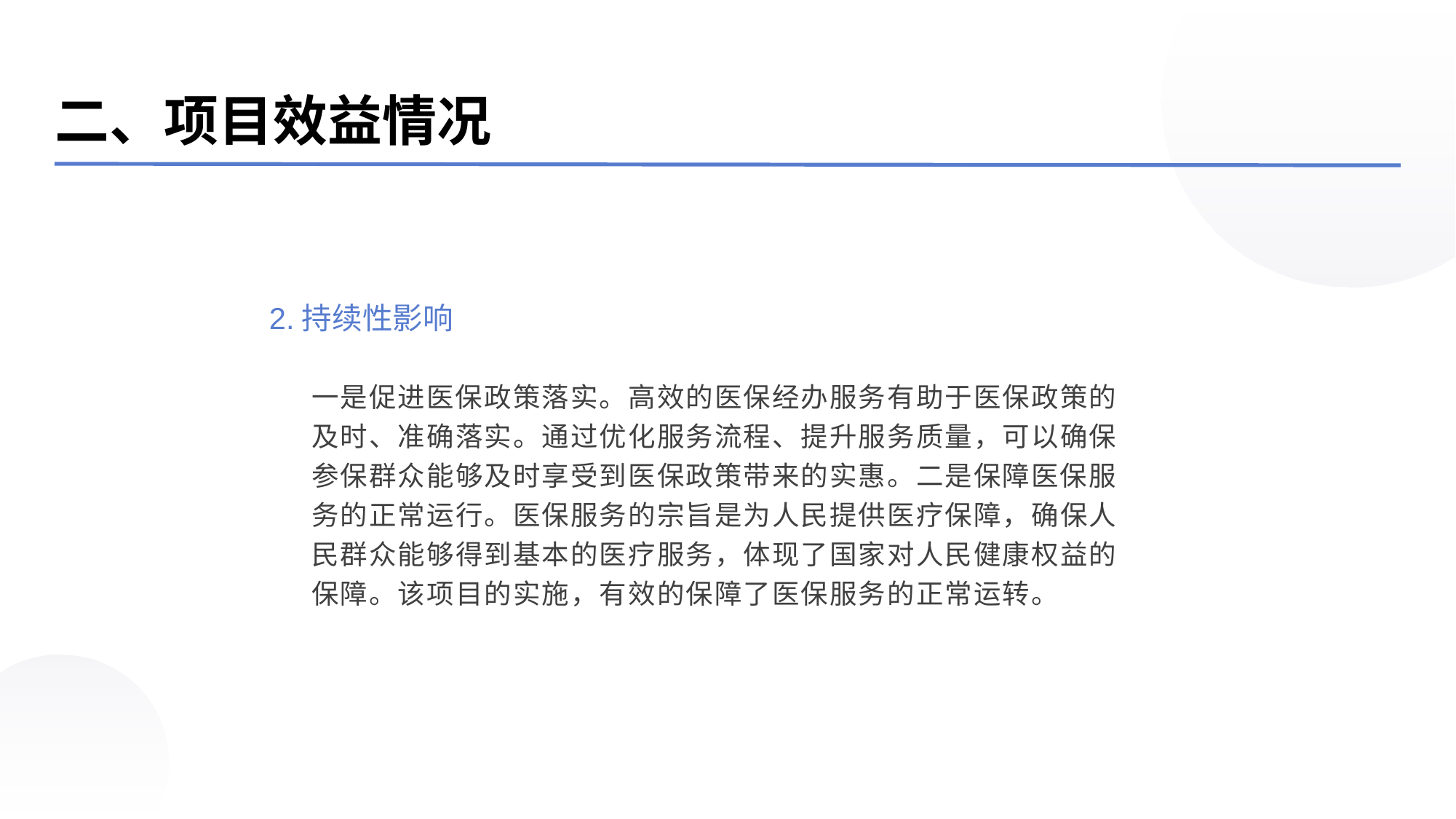

二、项目效益情况
2.持续性影响
一是促进医保政策落实。‌高效的医保经办服务有助于医保政策的及时、‌准确落实。‌通过优化服务流程、‌提升服务质量，‌可以确保参保群众能够及时享受到医保政策带来的实惠。二是保障医保服务的正常运行。医保服务的宗旨是为人民提供医疗保障，确保人民群众能够得到基本的医疗服务，体现了国家对人民健康权益的保障。该项目的实施，有效的保障了医保服务的正常运转。‌